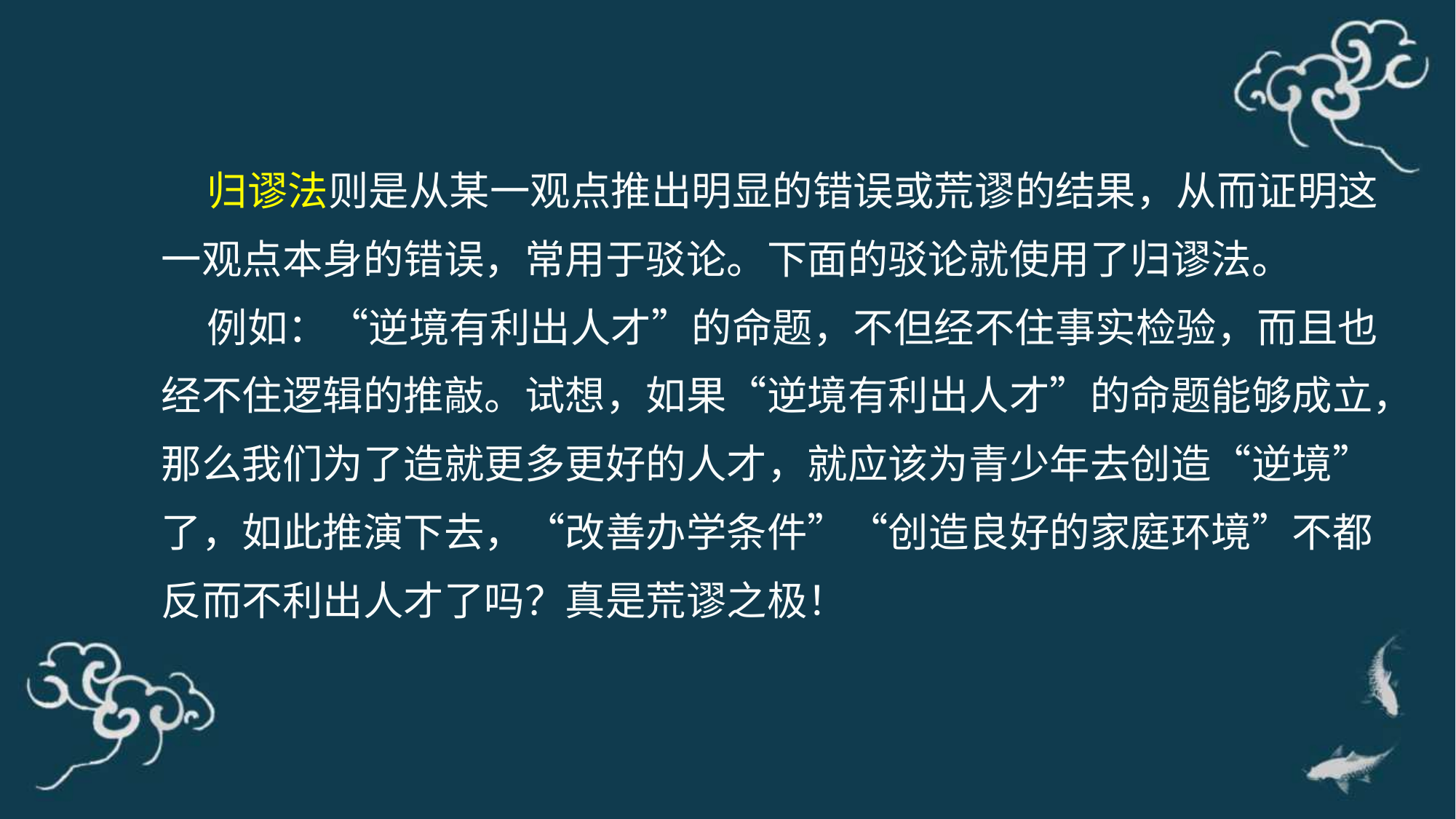

归谬法则是从某一观点推出明显的错误或荒谬的结果，从而证明这一观点本身的错误，常用于驳论。下面的驳论就使用了归谬法。
    例如：“逆境有利出人才”的命题，不但经不住事实检验，而且也经不住逻辑的推敲。试想，如果“逆境有利出人才”的命题能够成立，那么我们为了造就更多更好的人才，就应该为青少年去创造“逆境”了，如此推演下去，“改善办学条件”“创造良好的家庭环境”不都反而不利出人才了吗？真是荒谬之极！